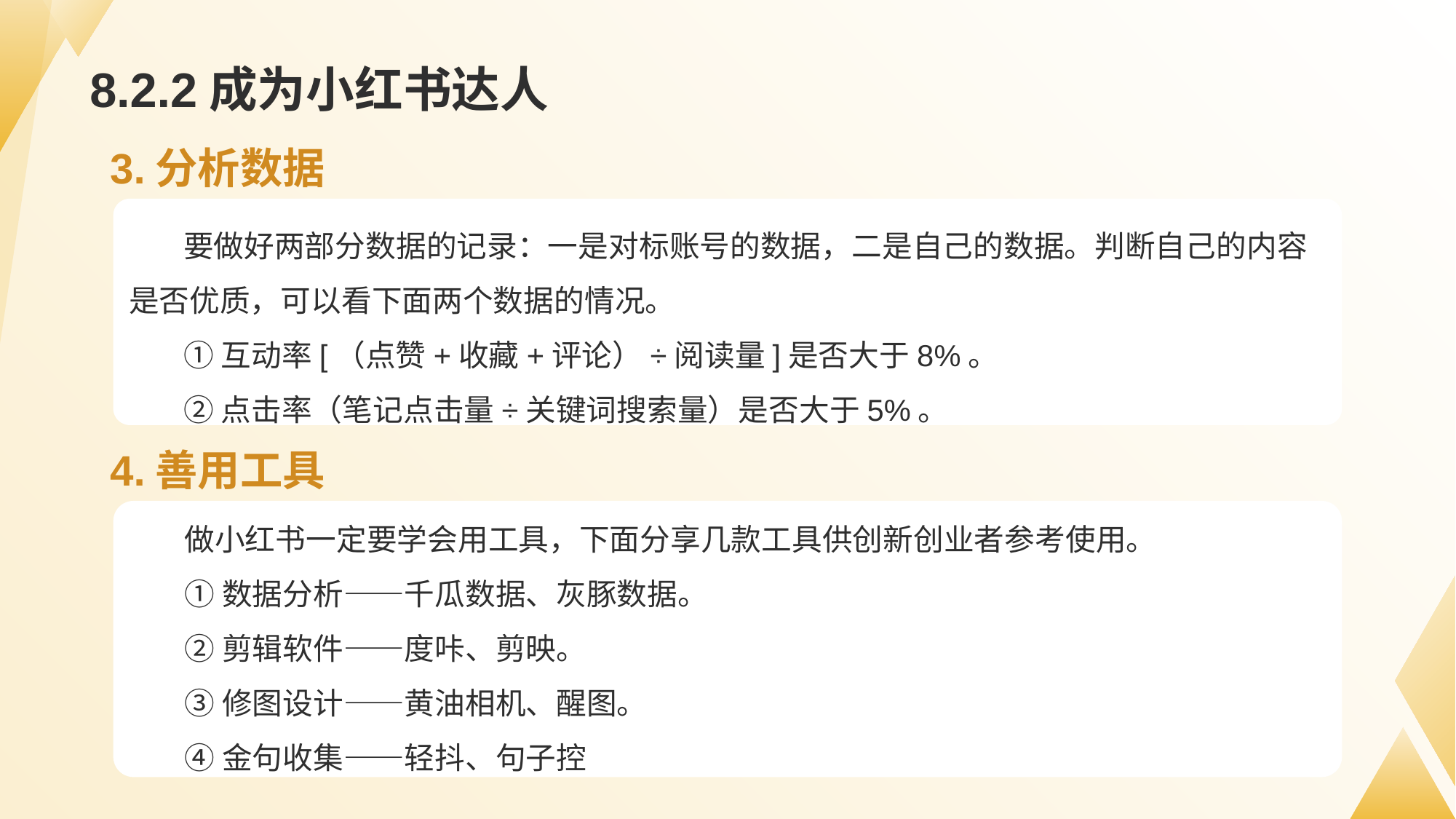

# 8.2.2成为小红书达人
3.分析数据
要做好两部分数据的记录：一是对标账号的数据，二是自己的数据。判断自己的内容是否优质，可以看下面两个数据的情况。
①互动率[（点赞+收藏+评论）÷阅读量]是否大于8%。
②点击率（笔记点击量÷关键词搜索量）是否大于5%。

4.善用工具
做小红书一定要学会用工具，下面分享几款工具供创新创业者参考使用。
①数据分析——千瓜数据、灰豚数据。
②剪辑软件——度咔、剪映。
③修图设计——黄油相机、醒图。
④金句收集——轻抖、句子控